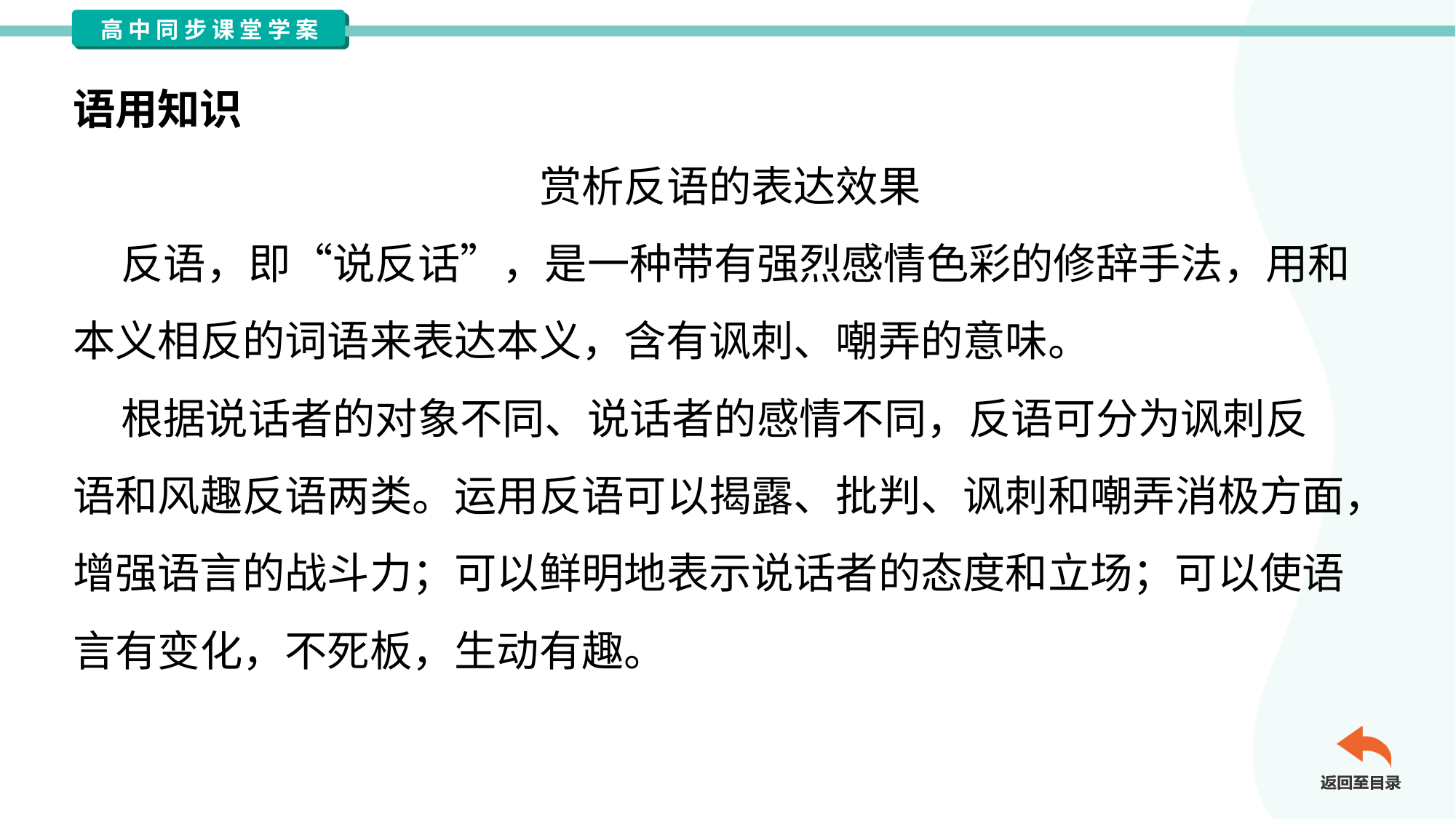

语用知识
赏析反语的表达效果
    反语，即“说反话”，是一种带有强烈感情色彩的修辞手法，用和
本义相反的词语来表达本义，含有讽刺、嘲弄的意味。
    根据说话者的对象不同、说话者的感情不同，反语可分为讽刺反
语和风趣反语两类。运用反语可以揭露、批判、讽刺和嘲弄消极方面，
增强语言的战斗力；可以鲜明地表示说话者的态度和立场；可以使语
言有变化，不死板，生动有趣。